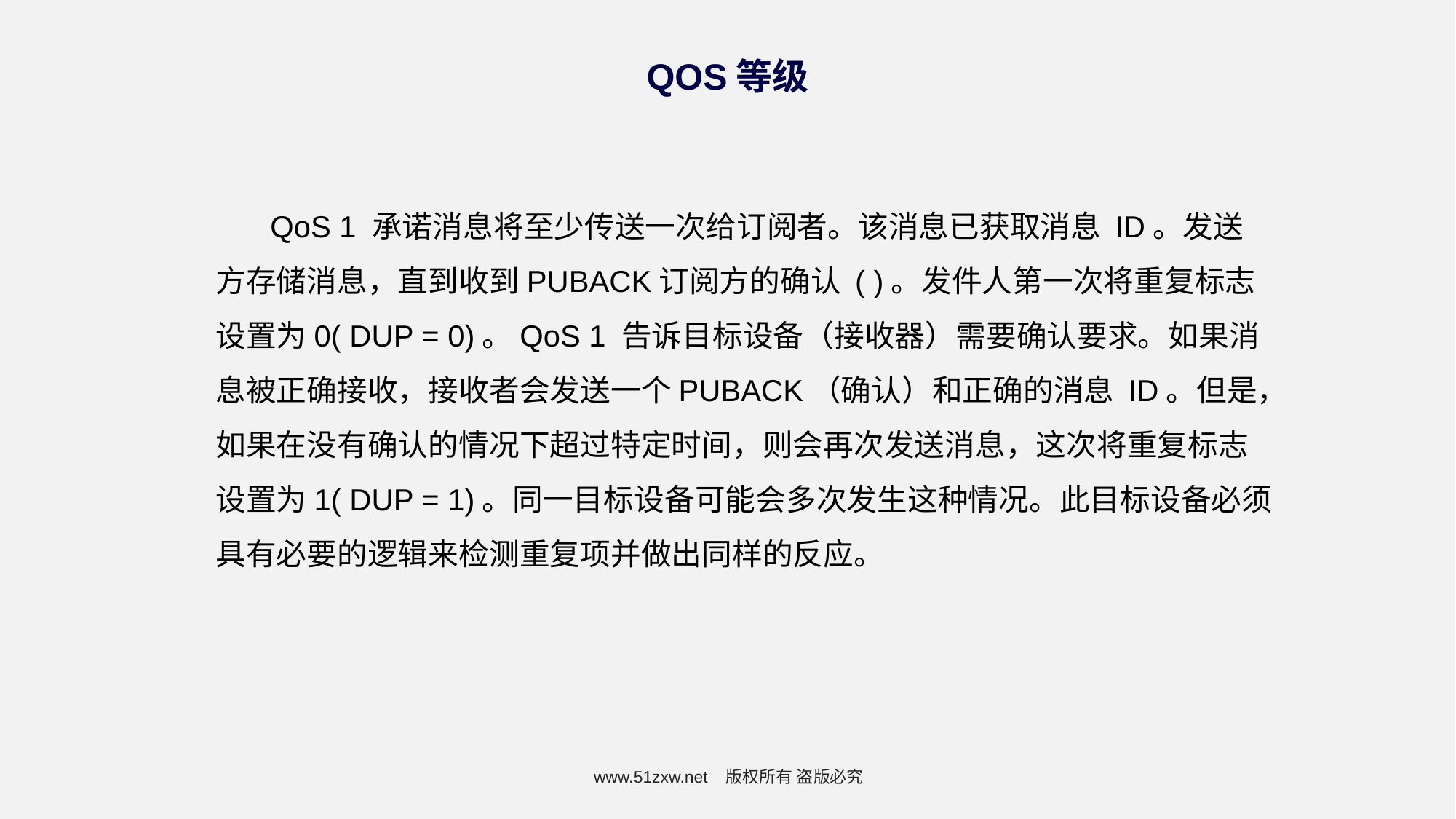

QOS等级
QoS 1 承诺消息将至少传送一次给订阅者。该消息已获取消息 ID。发送方存储消息，直到收到PUBACK订阅方的确认 ( )。发件人第一次将重复标志设置为0( DUP = 0)。QoS 1 告诉目标设备（接收器）需要确认要求。如果消息被正确接收，接收者会发送一个PUBACK（确认）和正确的消息 ID。但是，如果在没有确认的情况下超过特定时间，则会再次发送消息，这次将重复标志设置为1( DUP = 1)。同一目标设备可能会多次发生这种情况。此目标设备必须具有必要的逻辑来检测重复项并做出同样的反应。
www.51zxw.net   版权所有 盗版必究